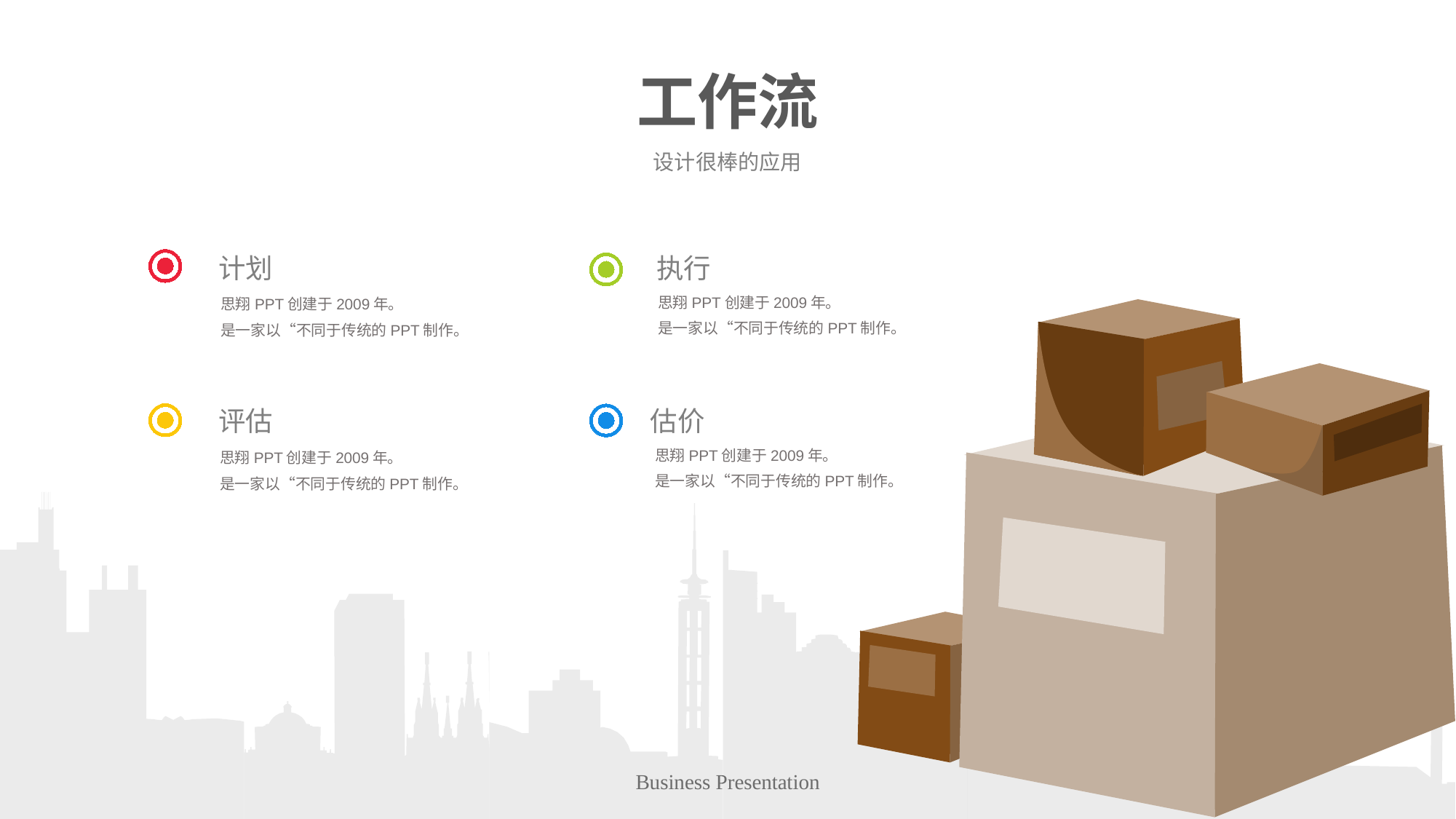

# 工作流
设计很棒的应用

计划
执行

思翔PPT创建于2009年。
是一家以“不同于传统的PPT制作。
思翔PPT创建于2009年。
是一家以“不同于传统的PPT制作。

评估
估价

思翔PPT创建于2009年。
是一家以“不同于传统的PPT制作。
思翔PPT创建于2009年。
是一家以“不同于传统的PPT制作。

Business Presentation
17